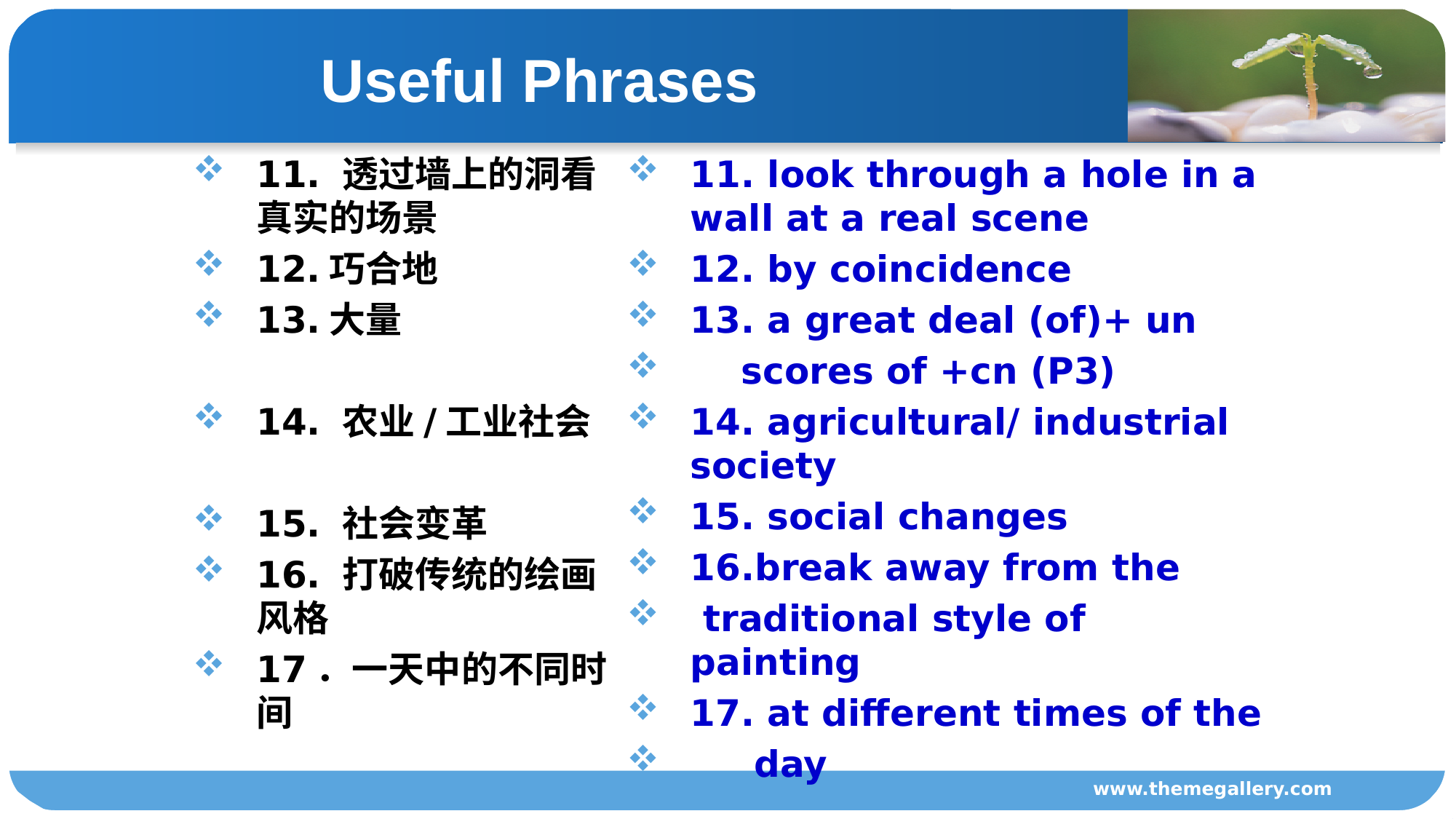

Useful Phrases
11. 透过墙上的洞看真实的场景
12.巧合地
13.大量

14. 农业/工业社会

15. 社会变革
16. 打破传统的绘画风格
17．一天中的不同时间
11. look through a hole in a wall at a real scene
12. by coincidence
13. a great deal (of)+ un
    scores of +cn (P3)
14. agricultural/ industrial society
15. social changes
16.break away from the
 traditional style of painting
17. at different times of the
     day

www.themegallery.com